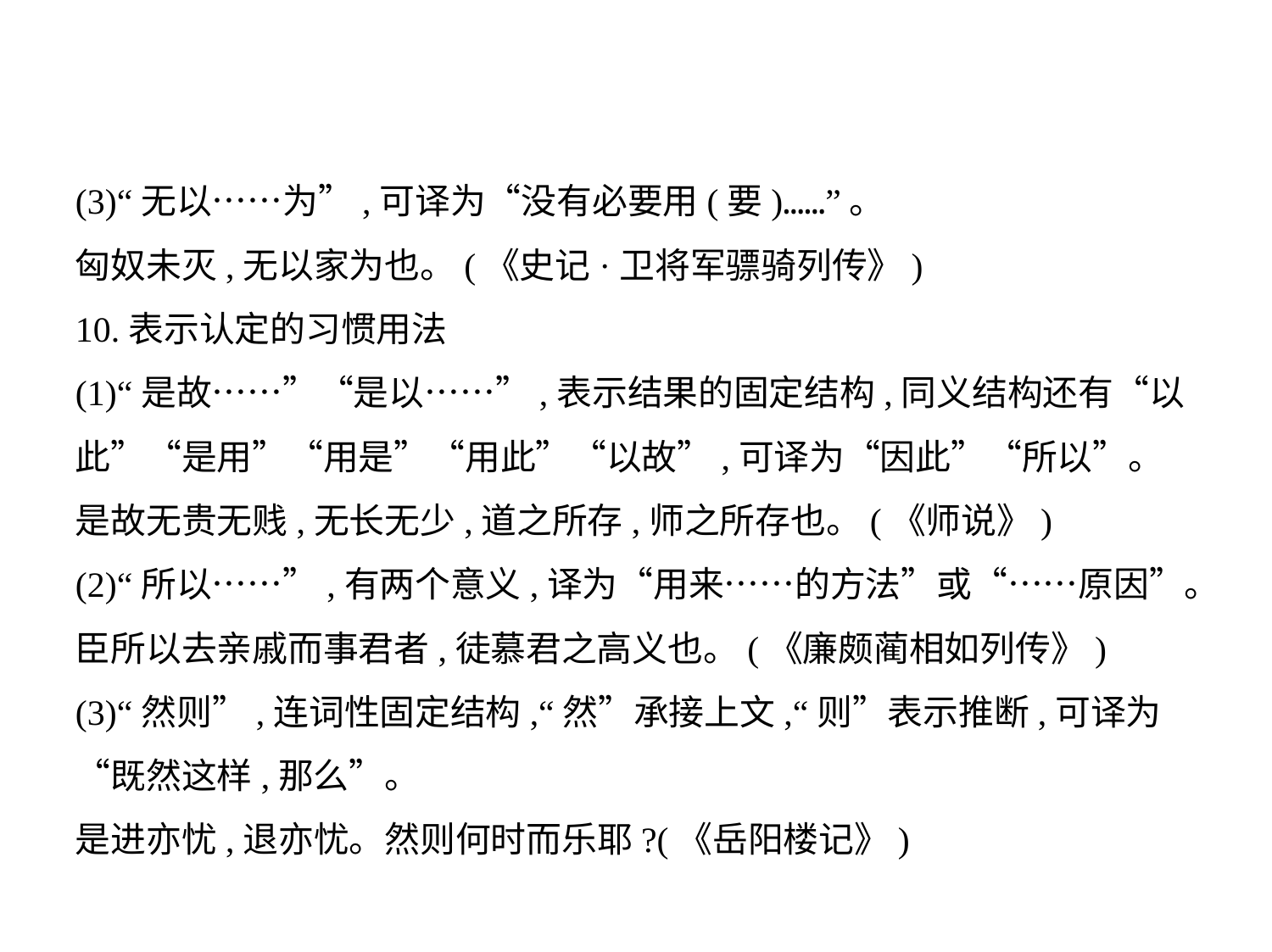

(3)“无以……为”,可译为“没有必要用(要)……”。
匈奴未灭,无以家为也。(《史记·卫将军骠骑列传》)
10.表示认定的习惯用法
(1)“是故……”“是以……”,表示结果的固定结构,同义结构还有“以
此”“是用”“用是”“用此”“以故”,可译为“因此”“所以”。
是故无贵无贱,无长无少,道之所存,师之所存也。(《师说》)
(2)“所以……”,有两个意义,译为“用来……的方法”或“……原因”。
臣所以去亲戚而事君者,徒慕君之高义也。(《廉颇蔺相如列传》)
(3)“然则”,连词性固定结构,“然”承接上文,“则”表示推断,可译为
“既然这样,那么”。
是进亦忧,退亦忧。然则何时而乐耶?(《岳阳楼记》)